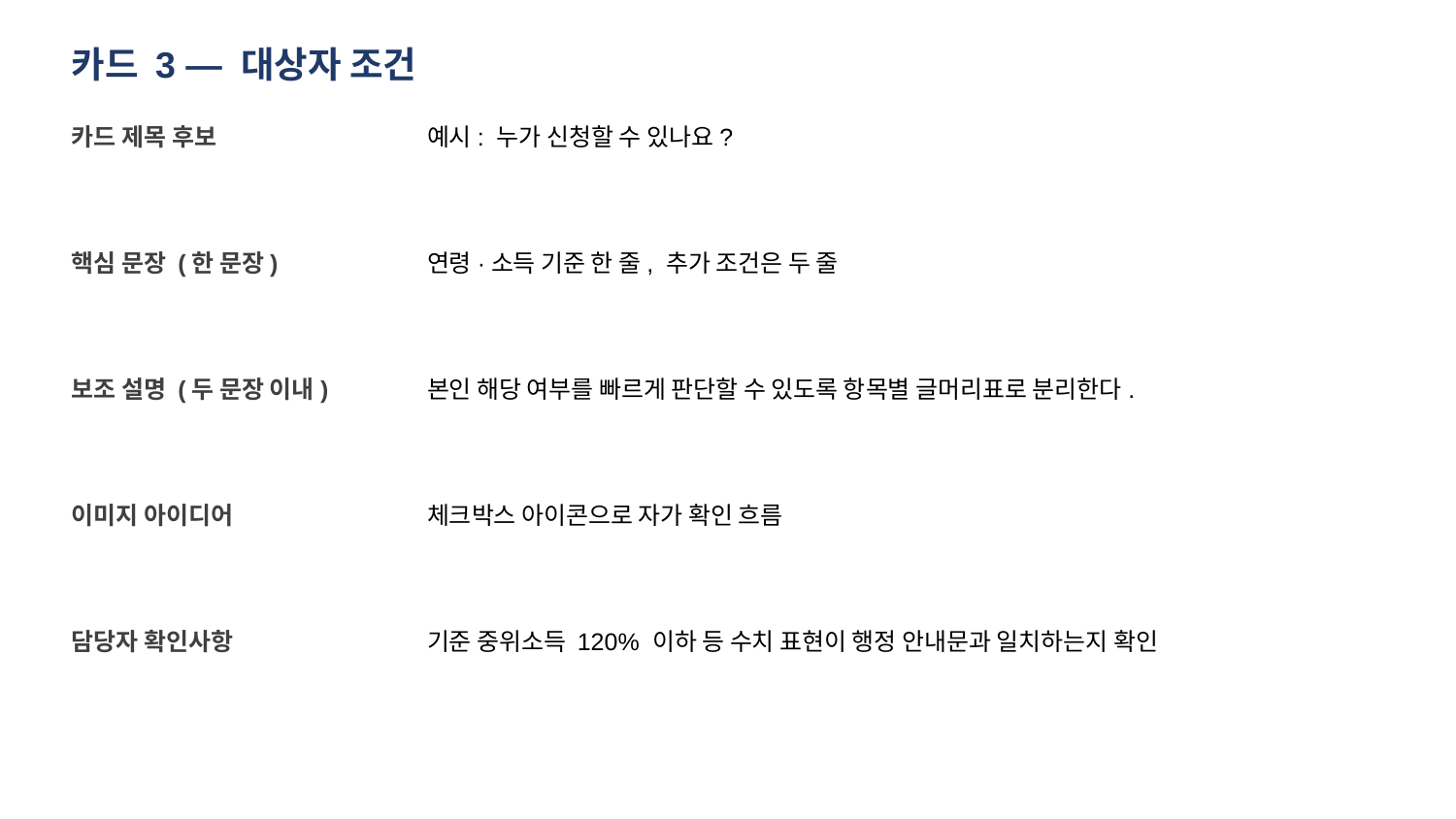

카드 3 — 대상자 조건
카드 제목 후보
예시: 누가 신청할 수 있나요?
핵심 문장 (한 문장)
연령·소득 기준 한 줄, 추가 조건은 두 줄
보조 설명 (두 문장 이내)
본인 해당 여부를 빠르게 판단할 수 있도록 항목별 글머리표로 분리한다.
이미지 아이디어
체크박스 아이콘으로 자가 확인 흐름
담당자 확인사항
기준 중위소득 120% 이하 등 수치 표현이 행정 안내문과 일치하는지 확인